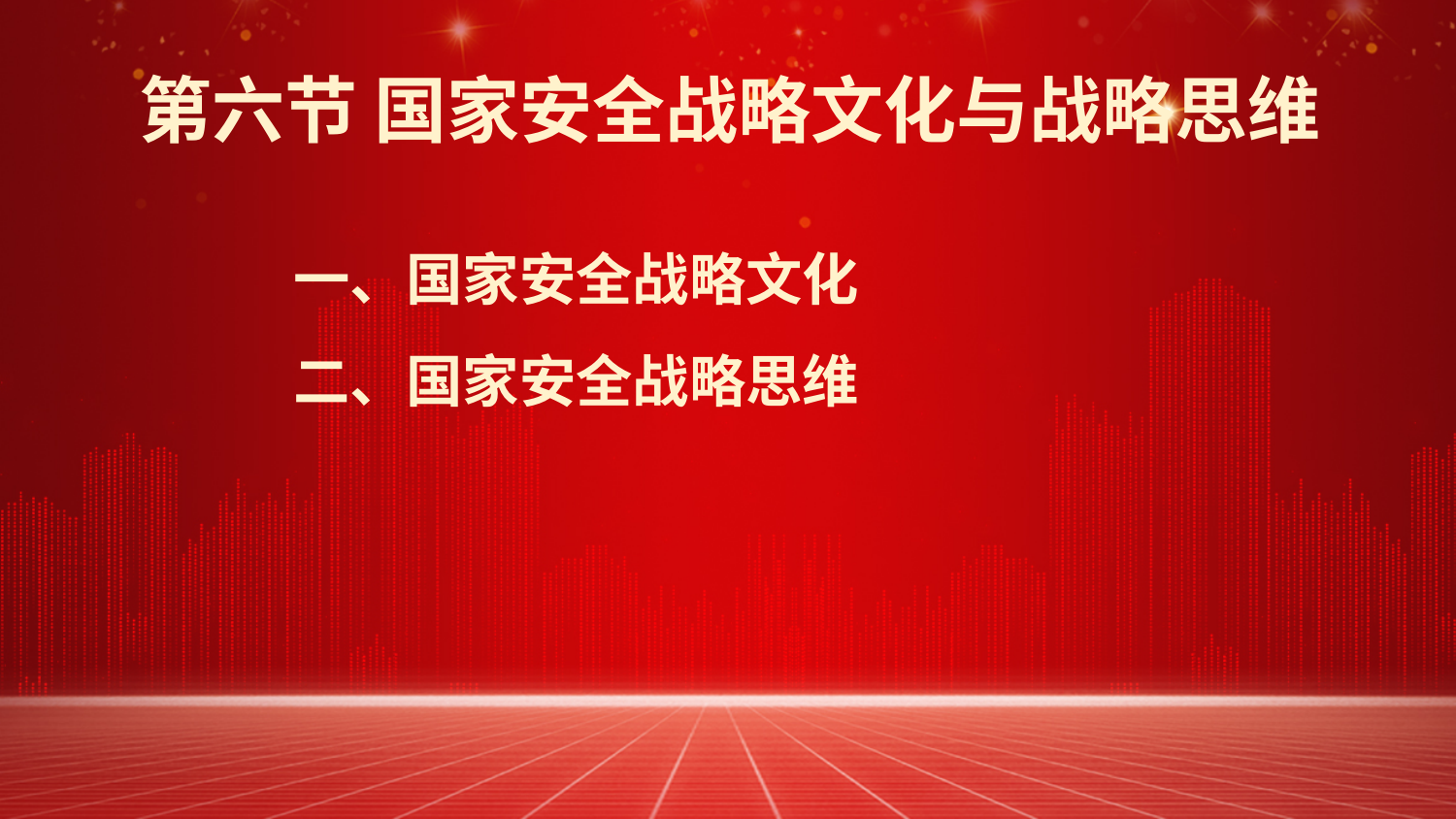

第六节 国家安全战略文化与战略思维

一、国家安全战略文化
二、国家安全战略思维